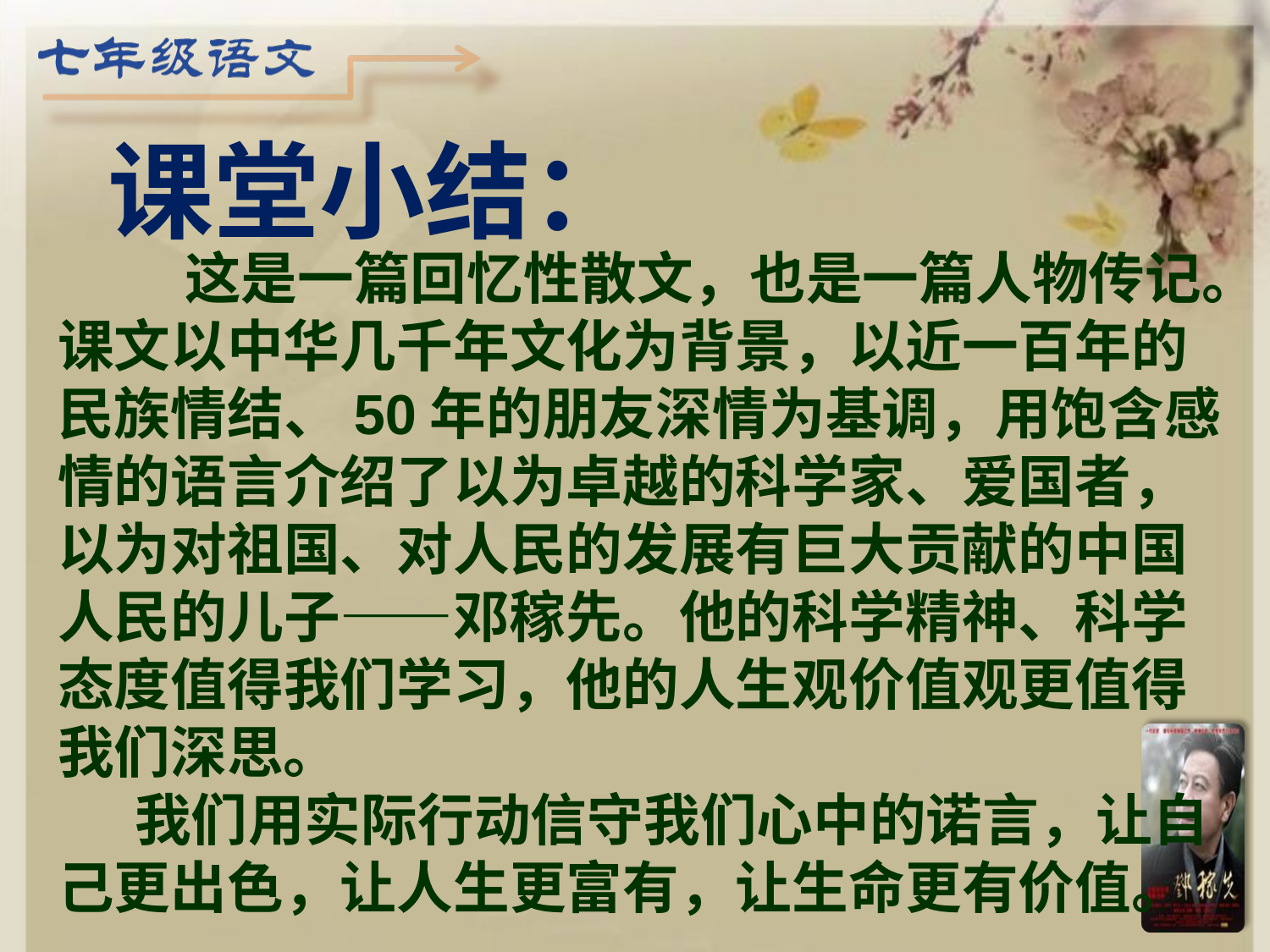

课堂小结：
# 这是一篇回忆性散文，也是一篇人物传记。课文以中华几千年文化为背景，以近一百年的民族情结、50年的朋友深情为基调，用饱含感情的语言介绍了以为卓越的科学家、爱国者，以为对祖国、对人民的发展有巨大贡献的中国人民的儿子——邓稼先。他的科学精神、科学态度值得我们学习，他的人生观价值观更值得我们深思。 我们用实际行动信守我们心中的诺言，让自己更出色，让人生更富有，让生命更有价值。